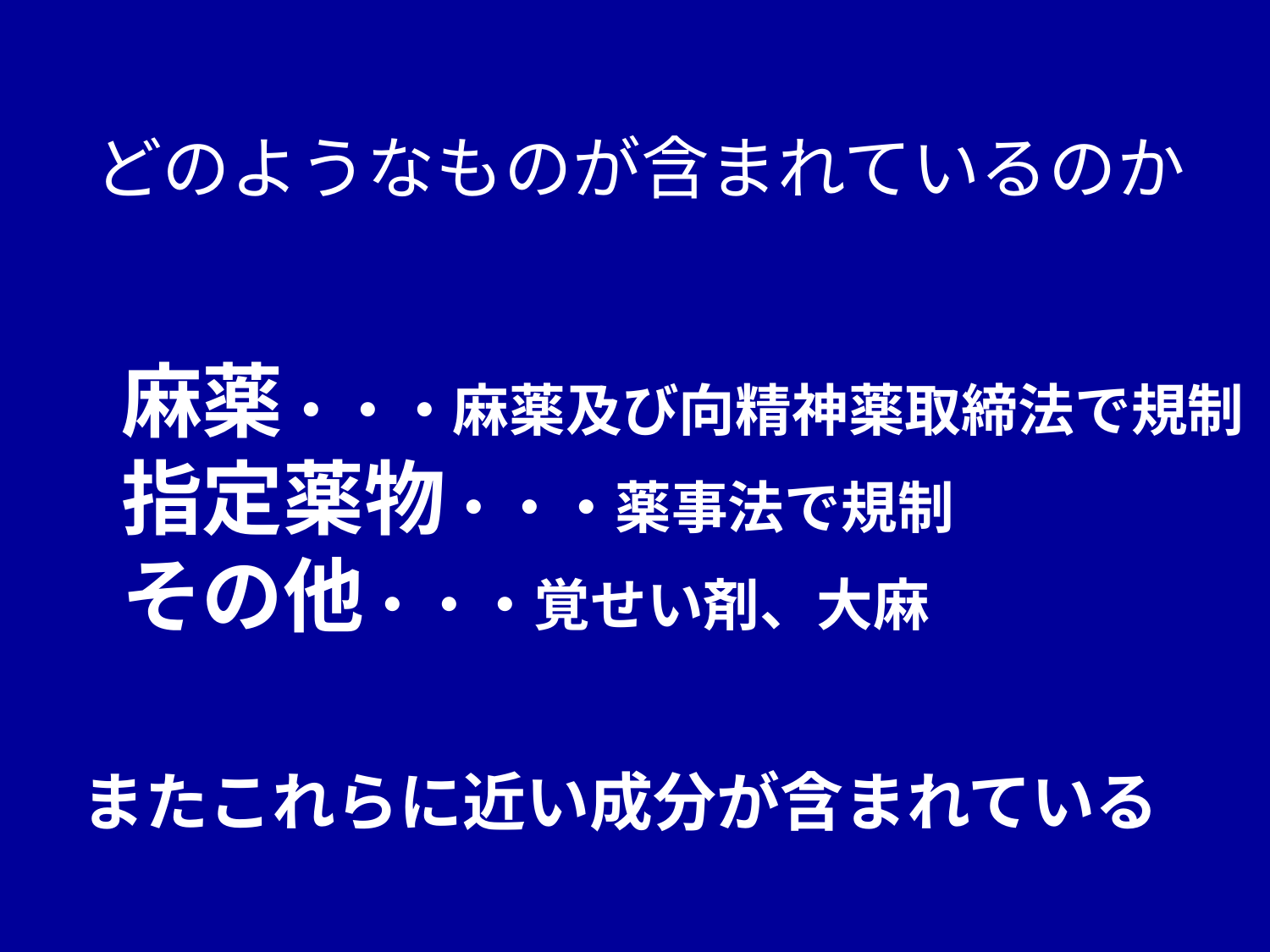

# どのようなものが含まれているのか
麻薬・・・麻薬及び向精神薬取締法で規制
指定薬物・・・薬事法で規制
その他・・・覚せい剤、大麻
またこれらに近い成分が含まれている